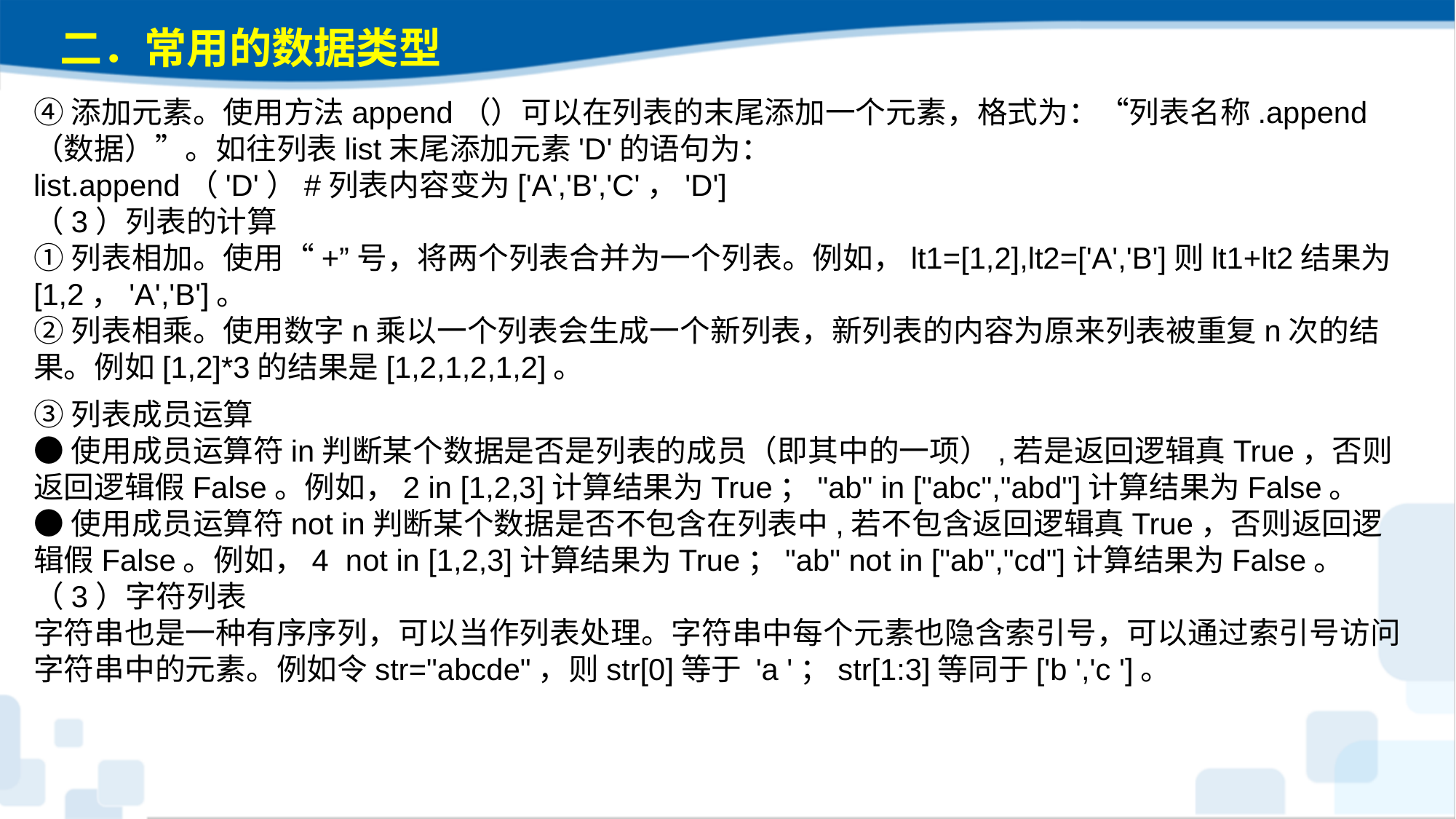

二．常用的数据类型
④添加元素。使用方法append（）可以在列表的末尾添加一个元素，格式为：“列表名称.append（数据）”。如往列表list末尾添加元素'D'的语句为：list.append（'D'）#列表内容变为['A','B','C'，'D']（3）列表的计算①列表相加。使用“+”号，将两个列表合并为一个列表。例如，lt1=[1,2],lt2=['A','B']则lt1+lt2结果为[1,2，'A','B']。②列表相乘。使用数字n乘以一个列表会生成一个新列表，新列表的内容为原来列表被重复n次的结果。例如[1,2]*3的结果是[1,2,1,2,1,2]。③列表成员运算
●使用成员运算符in判断某个数据是否是列表的成员（即其中的一项）,若是返回逻辑真True，否则返回逻辑假False。例如，2 in [1,2,3]计算结果为True；"ab" in ["abc","abd"]计算结果为False。
●使用成员运算符not in判断某个数据是否不包含在列表中,若不包含返回逻辑真True，否则返回逻辑假False。例如，4  not in [1,2,3]计算结果为True；"ab" not in ["ab","cd"]计算结果为False。（3）字符列表字符串也是一种有序序列，可以当作列表处理。字符串中每个元素也隐含索引号，可以通过索引号访问字符串中的元素。例如令str="abcde"，则str[0]等于 'a '；str[1:3]等同于['b ','c ']。